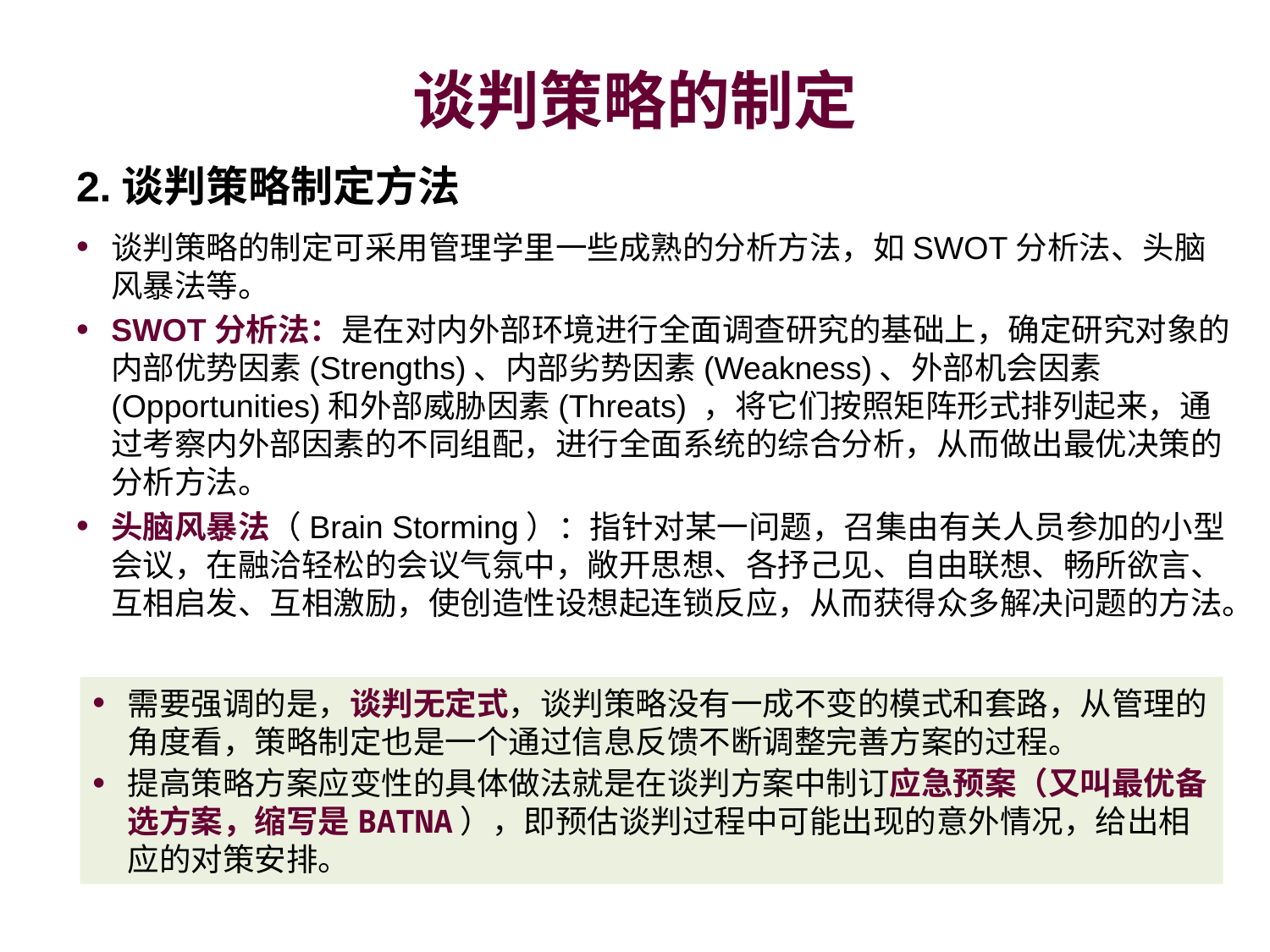

# 谈判策略的制定
2.谈判策略制定方法
谈判策略的制定可采用管理学里一些成熟的分析方法，如SWOT分析法、头脑风暴法等。
SWOT分析法：是在对内外部环境进行全面调查研究的基础上，确定研究对象的内部优势因素(Strengths)、内部劣势因素(Weakness)、外部机会因素(Opportunities)和外部威胁因素(Threats) ，将它们按照矩阵形式排列起来，通过考察内外部因素的不同组配，进行全面系统的综合分析，从而做出最优决策的分析方法。
头脑风暴法（Brain Storming）：指针对某一问题，召集由有关人员参加的小型会议，在融洽轻松的会议气氛中，敞开思想、各抒己见、自由联想、畅所欲言、互相启发、互相激励，使创造性设想起连锁反应，从而获得众多解决问题的方法。

需要强调的是，谈判无定式，谈判策略没有一成不变的模式和套路，从管理的角度看，策略制定也是一个通过信息反馈不断调整完善方案的过程。
提高策略方案应变性的具体做法就是在谈判方案中制订应急预案（又叫最优备选方案，缩写是BATNA），即预估谈判过程中可能出现的意外情况，给出相应的对策安排。